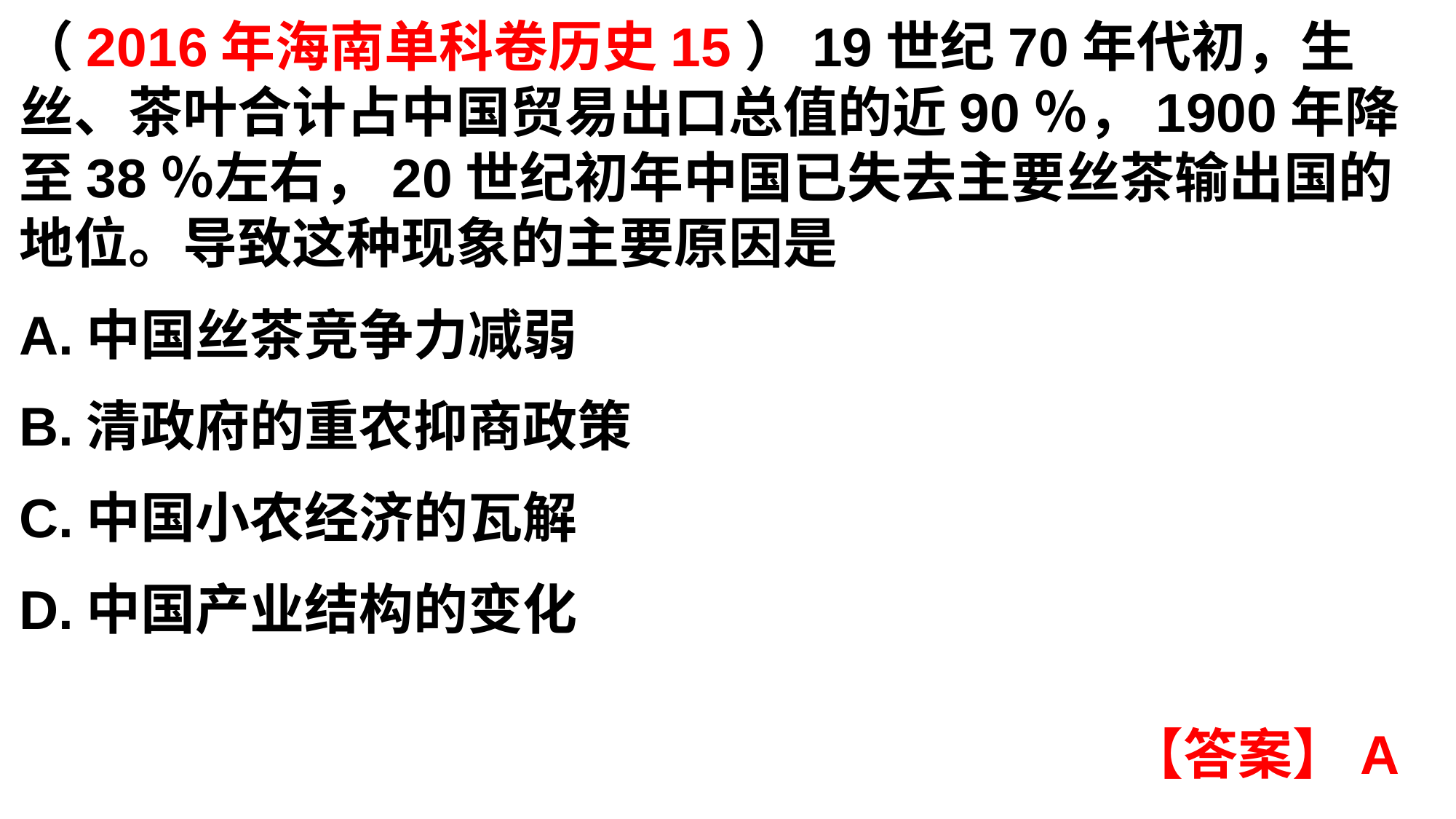

（2016年海南单科卷历史15）19世纪70年代初，生丝、茶叶合计占中国贸易出口总值的近90％，1900年降至38％左右，20世纪初年中国已失去主要丝茶输出国的地位。导致这种现象的主要原因是A.中国丝茶竞争力减弱
B.清政府的重农抑商政策C.中国小农经济的瓦解
D.中国产业结构的变化

【答案】A